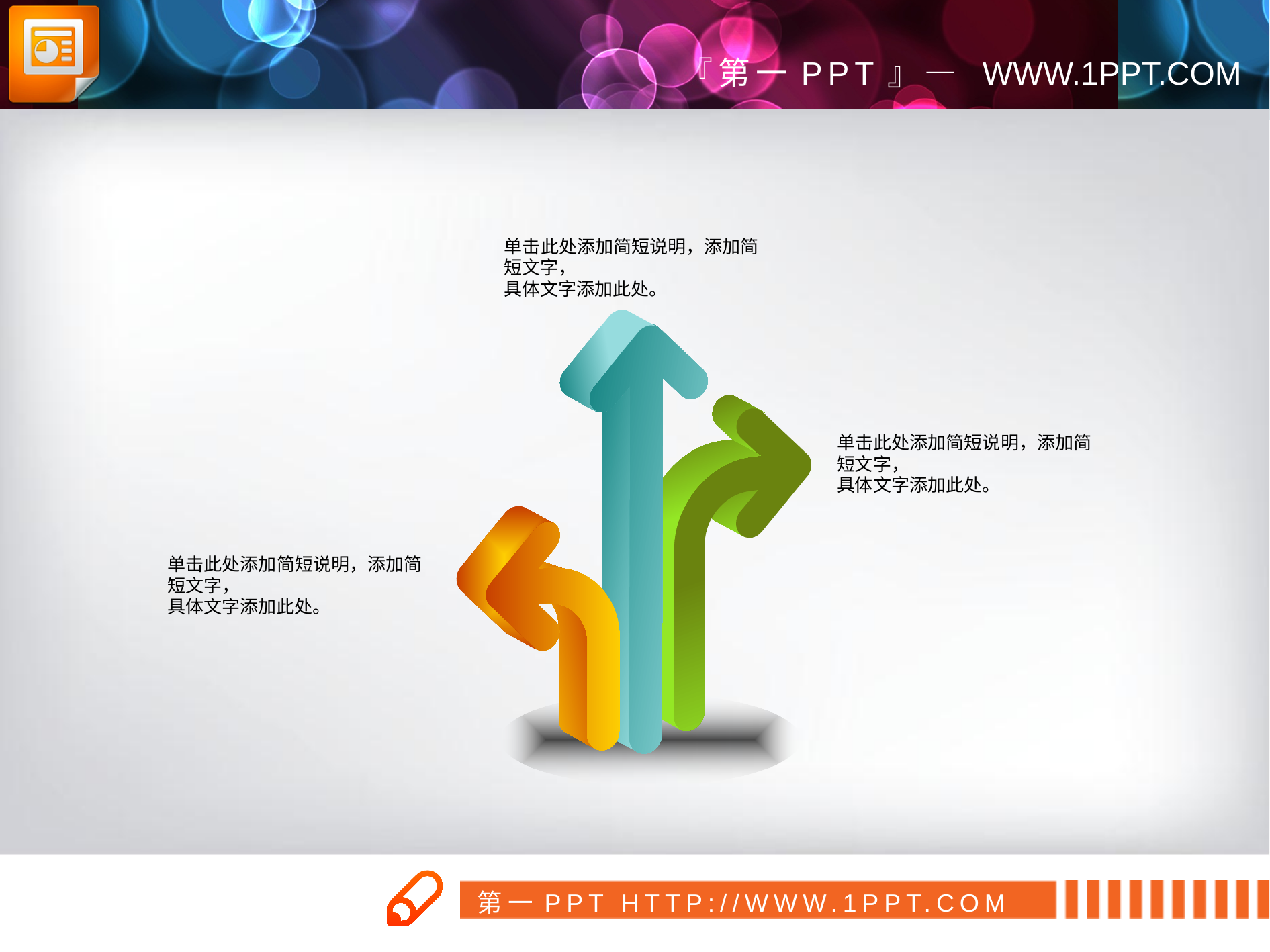

单击此处添加简短说明，添加简短文字，
具体文字添加此处。

单击此处添加简短说明，添加简短文字，
具体文字添加此处。

单击此处添加简短说明，添加简短文字，
具体文字添加此处。